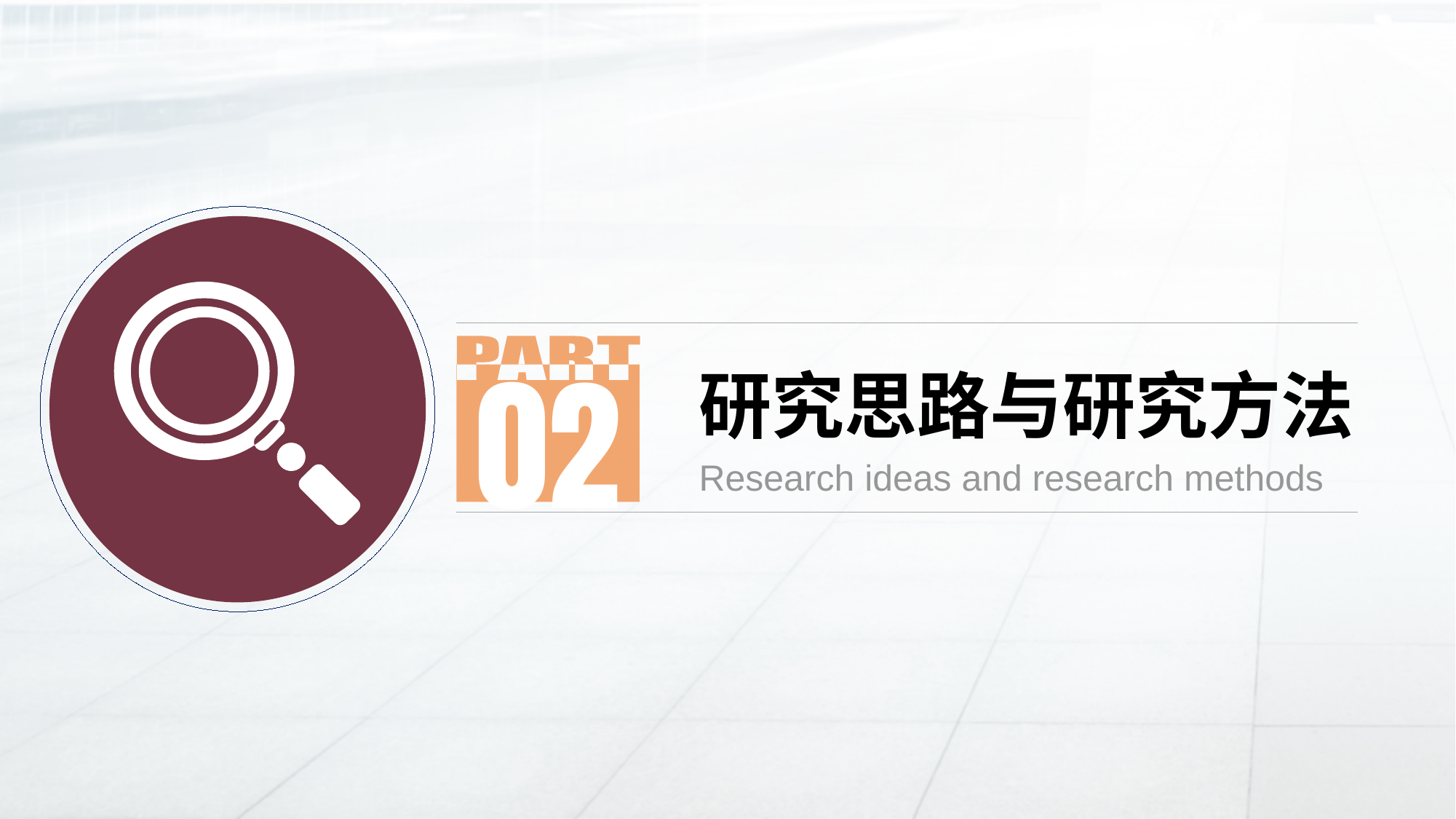

02
研究思路与研究方法

Research ideas and research methods